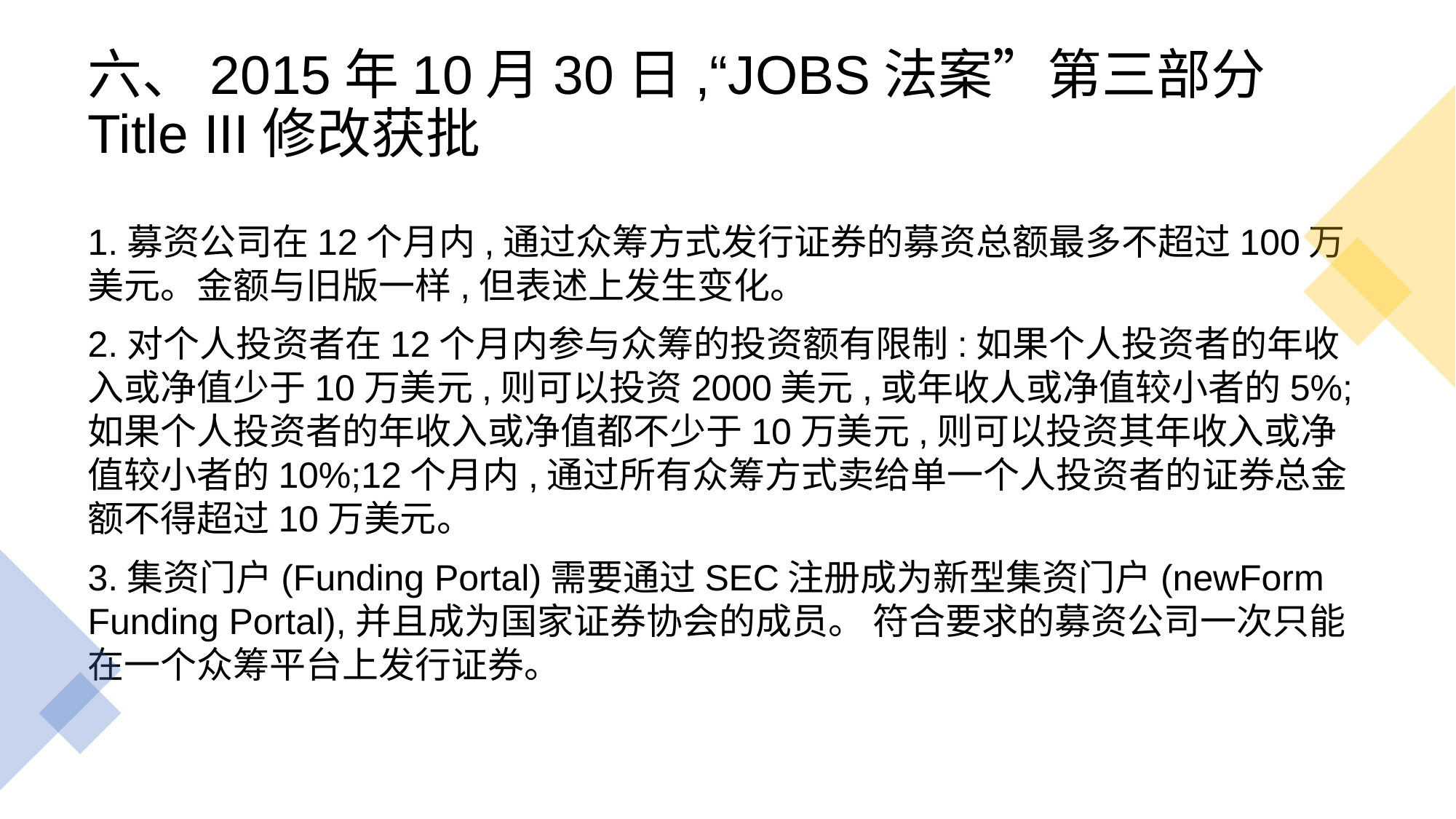

# 六、2015年10月30日,“JOBS法案”第三部分Title III修改获批

1.募资公司在12个月内,通过众筹方式发行证券的募资总额最多不超过100万美元。金额与旧版一样,但表述上发生变化。
2.对个人投资者在12个月内参与众筹的投资额有限制:如果个人投资者的年收入或净值少于10万美元,则可以投资2000美元,或年收人或净值较小者的5%;如果个人投资者的年收入或净值都不少于10万美元,则可以投资其年收入或净值较小者的10%;12个月内,通过所有众筹方式卖给单一个人投资者的证券总金额不得超过10万美元。
3.集资门户(Funding Portal)需要通过SEC注册成为新型集资门户(newForm Funding Portal),并且成为国家证券协会的成员。 符合要求的募资公司一次只能在一个众筹平台上发行证券。